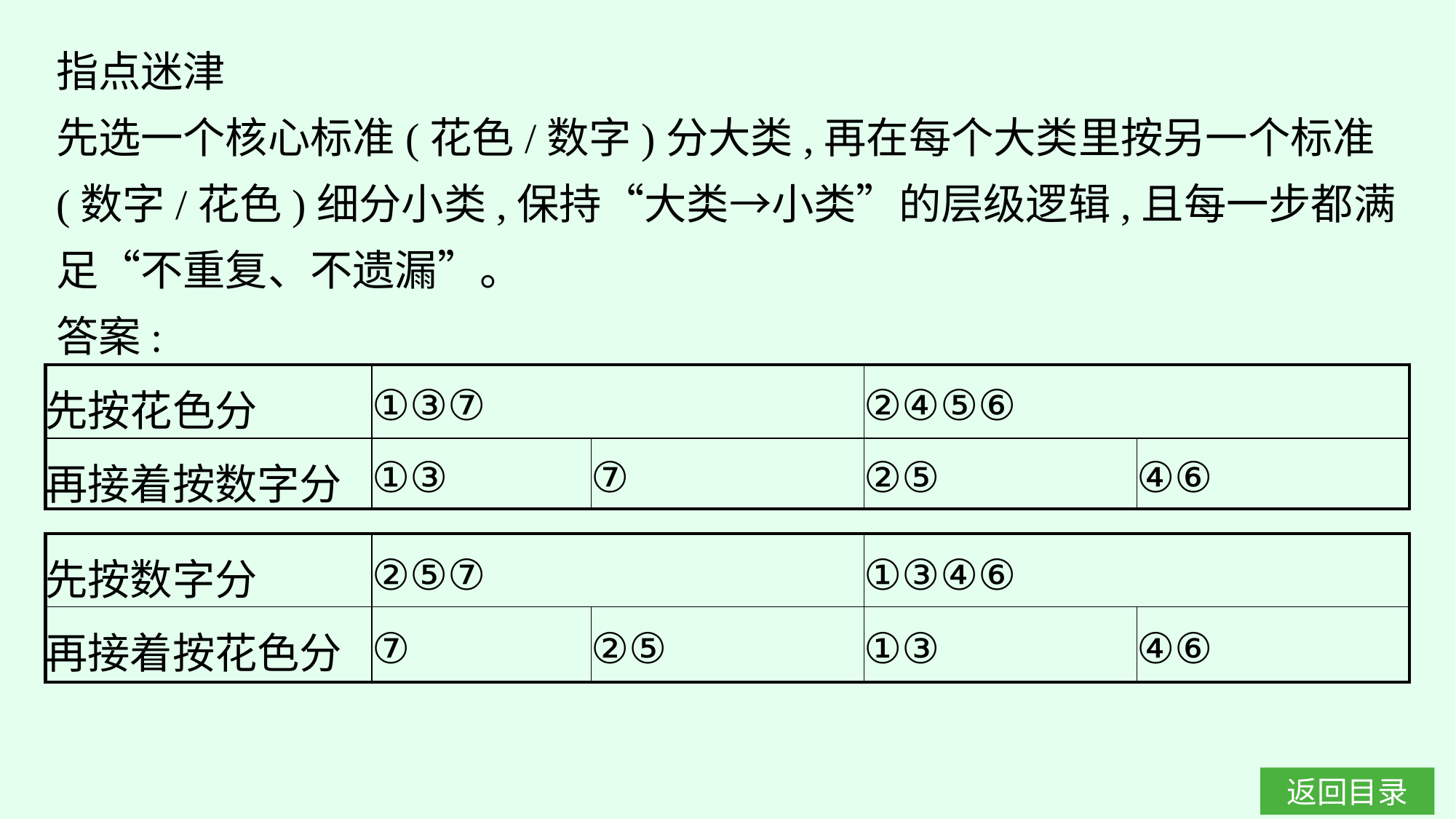

指点迷津
先选一个核心标准(花色/数字)分大类,再在每个大类里按另一个标准(数字/花色)细分小类,保持“大类→小类”的层级逻辑,且每一步都满足“不重复、不遗漏”。
答案:
| 先按花色分 | ①③⑦ |  | ②④⑤⑥ |  |
| --- | --- | --- | --- | --- |
| 再接着按数字分 | ①③ | ⑦ | ②⑤ | ④⑥ |
| 先按数字分 | ②⑤⑦ |  | ①③④⑥ |  |
| --- | --- | --- | --- | --- |
| 再接着按花色分 | ⑦ | ②⑤ | ①③ | ④⑥ |